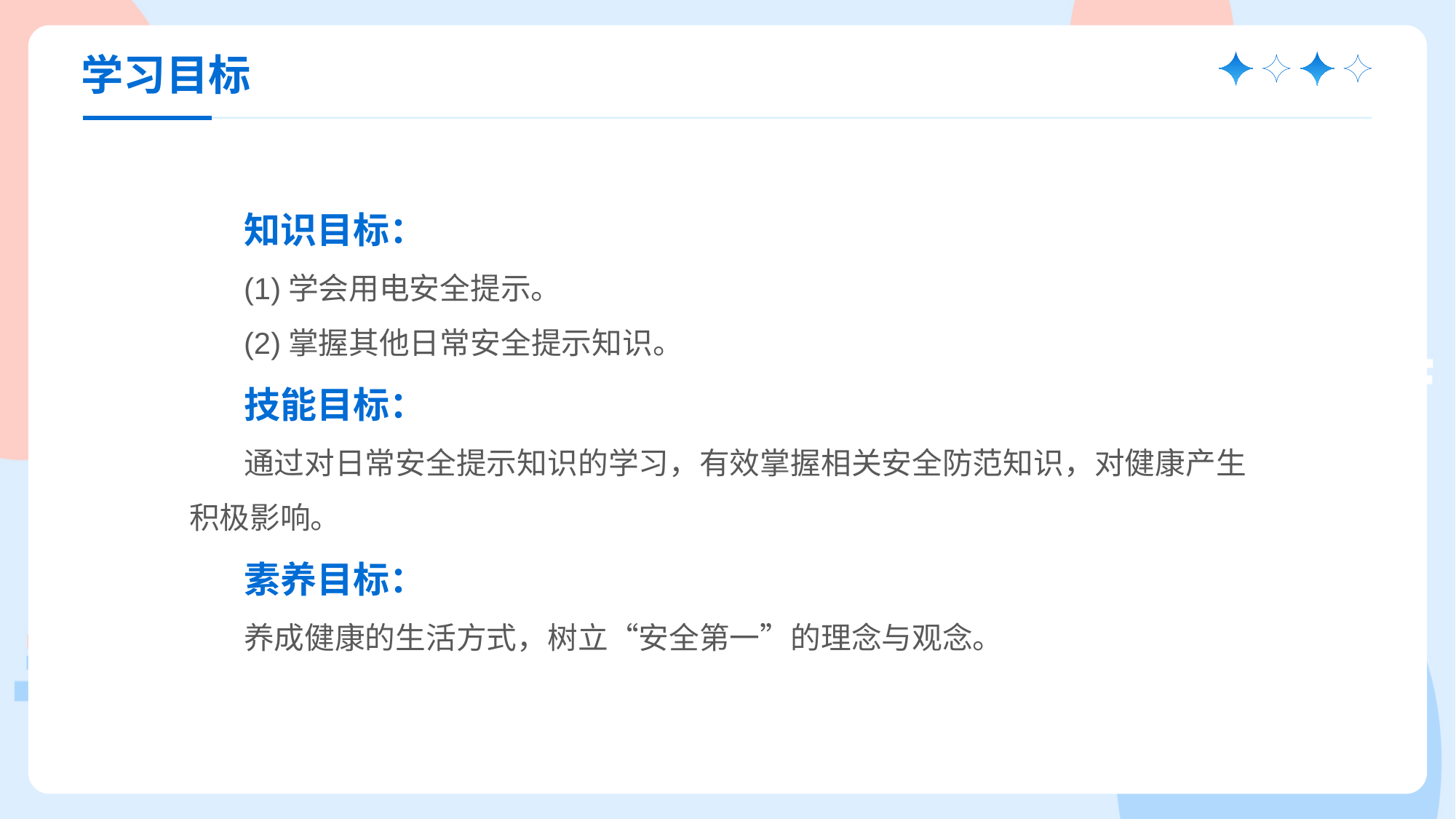

学习目标
知识目标：
(1)学会用电安全提示。
(2)掌握其他日常安全提示知识。
技能目标：
通过对日常安全提示知识的学习，有效掌握相关安全防范知识，对健康产生积极影响。
素养目标：
养成健康的生活方式，树立“安全第一”的理念与观念。